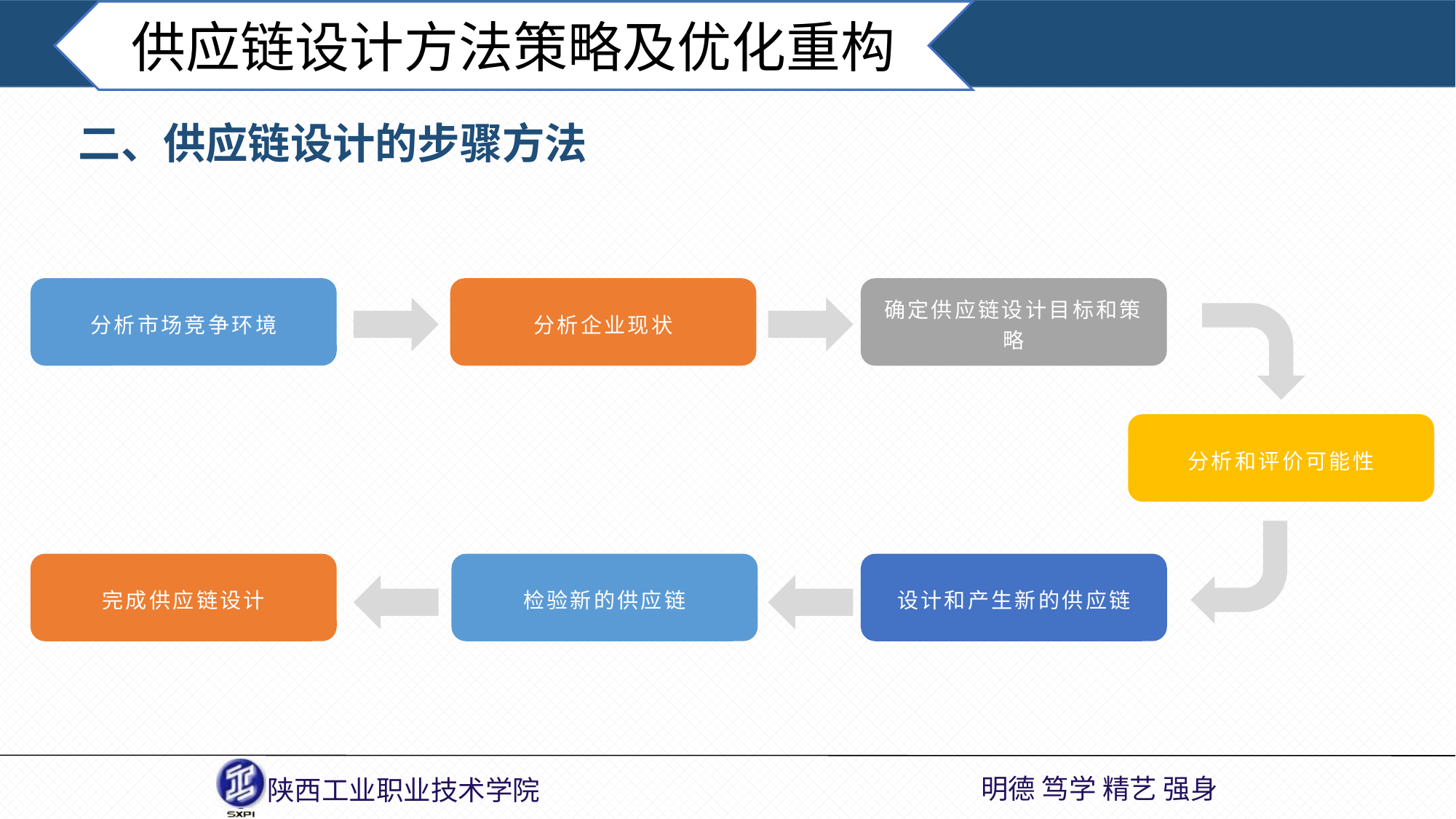

供应链设计方法策略及优化重构
二、供应链设计的步骤方法
分析市场竞争环境
分析企业现状
确定供应链设计目标和策略

分析和评价可能性

完成供应链设计
检验新的供应链
设计和产生新的供应链